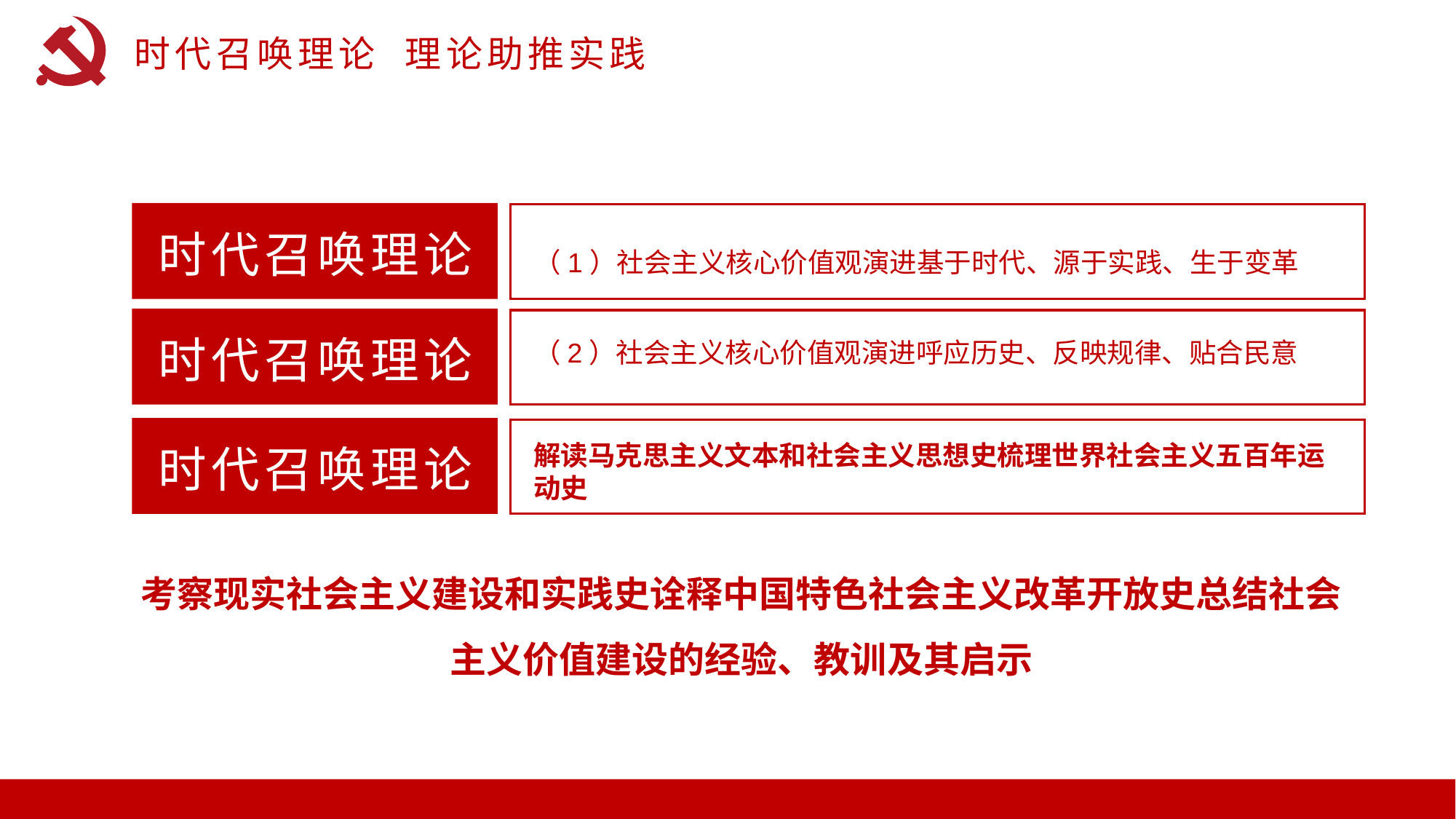

时代召唤理论  理论助推实践

时代召唤理论

 （1）社会主义核心价值观演进基于时代、源于实践、生于变革

时代召唤理论

（2）社会主义核心价值观演进呼应历史、反映规律、贴合民意

时代召唤理论

解读马克思主义文本和社会主义思想史梳理世界社会主义五百年运动史
考察现实社会主义建设和实践史诠释中国特色社会主义改革开放史总结社会主义价值建设的经验、教训及其启示